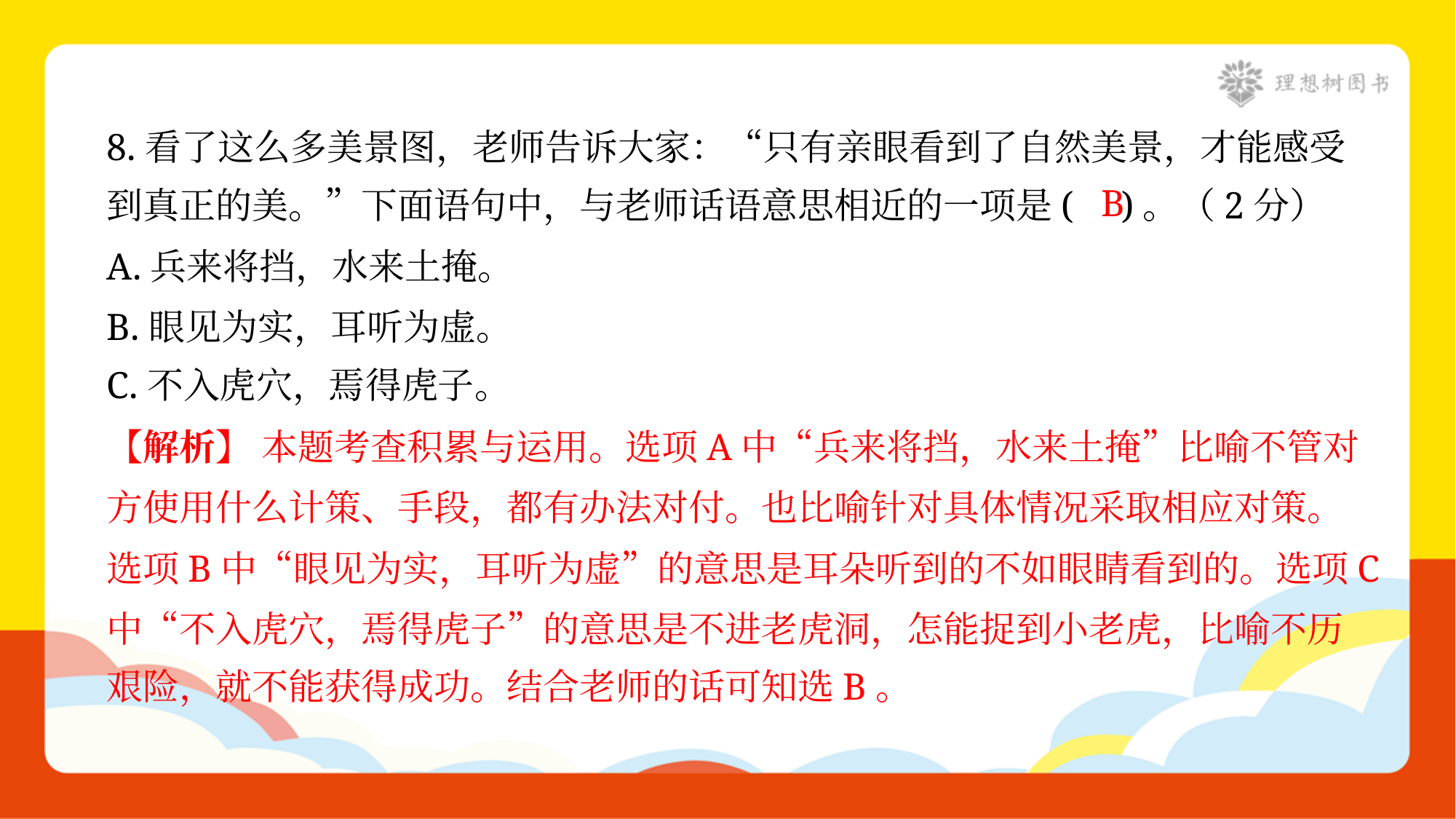

8.看了这么多美景图，老师告诉大家：“只有亲眼看到了自然美景，才能感受
到真正的美。”下面语句中，与老师话语意思相近的一项是(     )。（2分）
B
A.兵来将挡，水来土掩。
B.眼见为实，耳听为虚。
C.不入虎穴，焉得虎子。
【解析】 本题考查积累与运用。选项A中“兵来将挡，水来土掩”比喻不管对
方使用什么计策、手段，都有办法对付。也比喻针对具体情况采取相应对策。
选项B中“眼见为实，耳听为虚”的意思是耳朵听到的不如眼睛看到的。选项C
中“不入虎穴，焉得虎子”的意思是不进老虎洞，怎能捉到小老虎，比喻不历
艰险，就不能获得成功。结合老师的话可知选B。